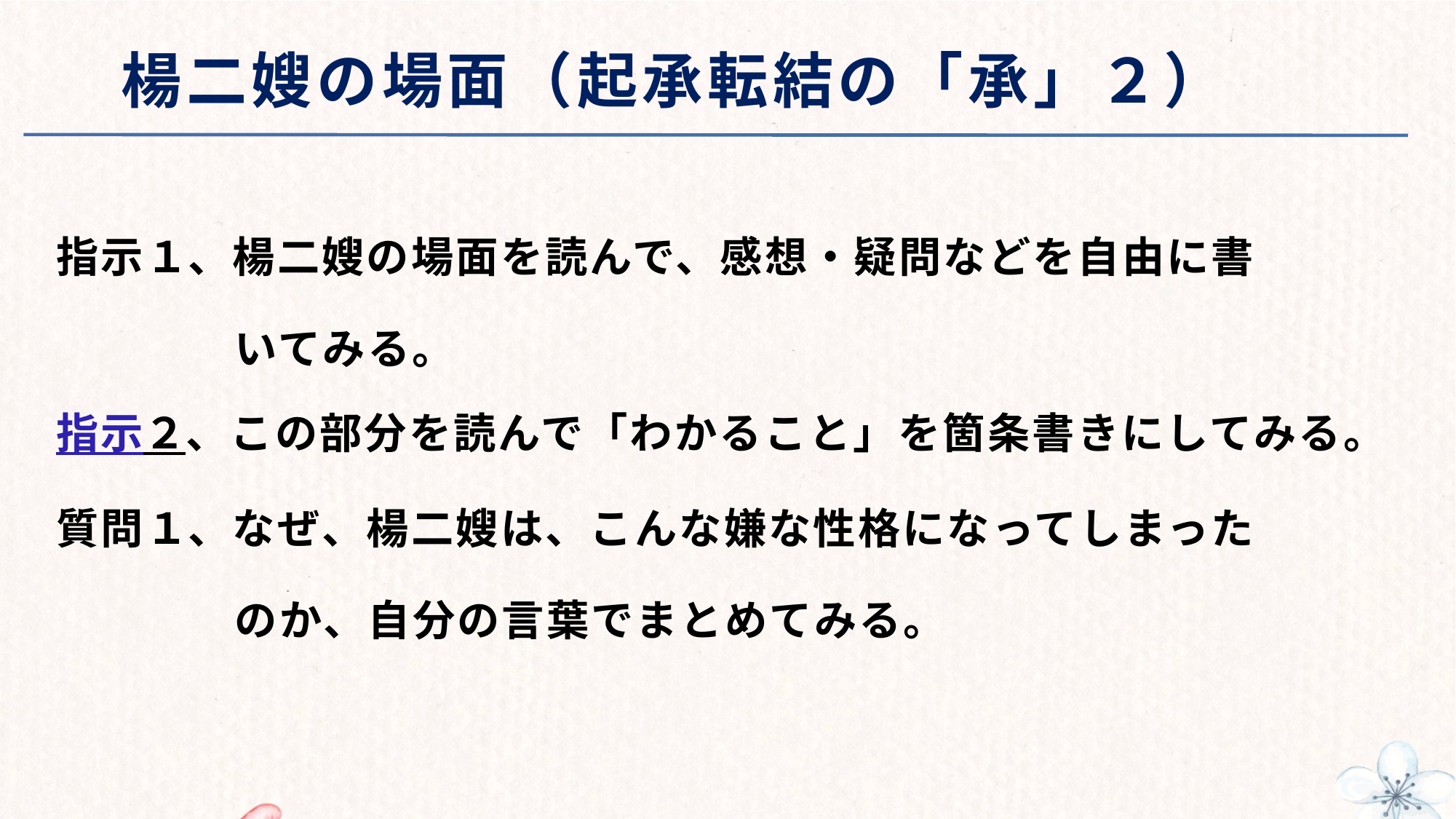

# 楊二嫂の場面（起承転結の「承」２）
指示１、楊二嫂の場面を読んで、感想・疑問などを自由に書
　　　　いてみる。
指示２、この部分を読んで「わかること」を箇条書きにしてみる。
質問１、なぜ、楊二嫂は、こんな嫌な性格になってしまった
　　　　のか、自分の言葉でまとめてみる。